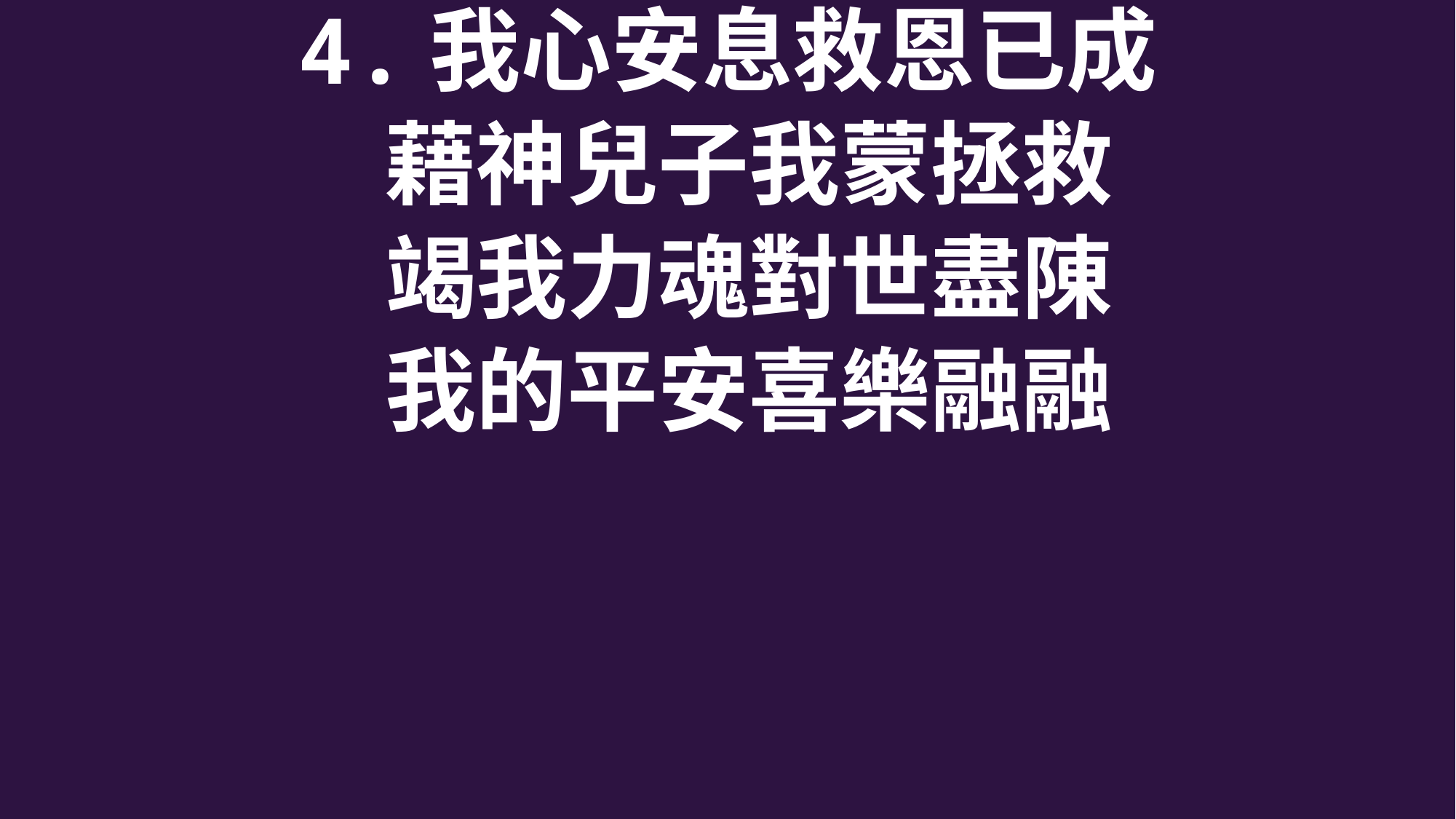

4.我心安息救恩已成
 藉神兒子我蒙拯救
 竭我力魂對世盡陳
 我的平安喜樂融融